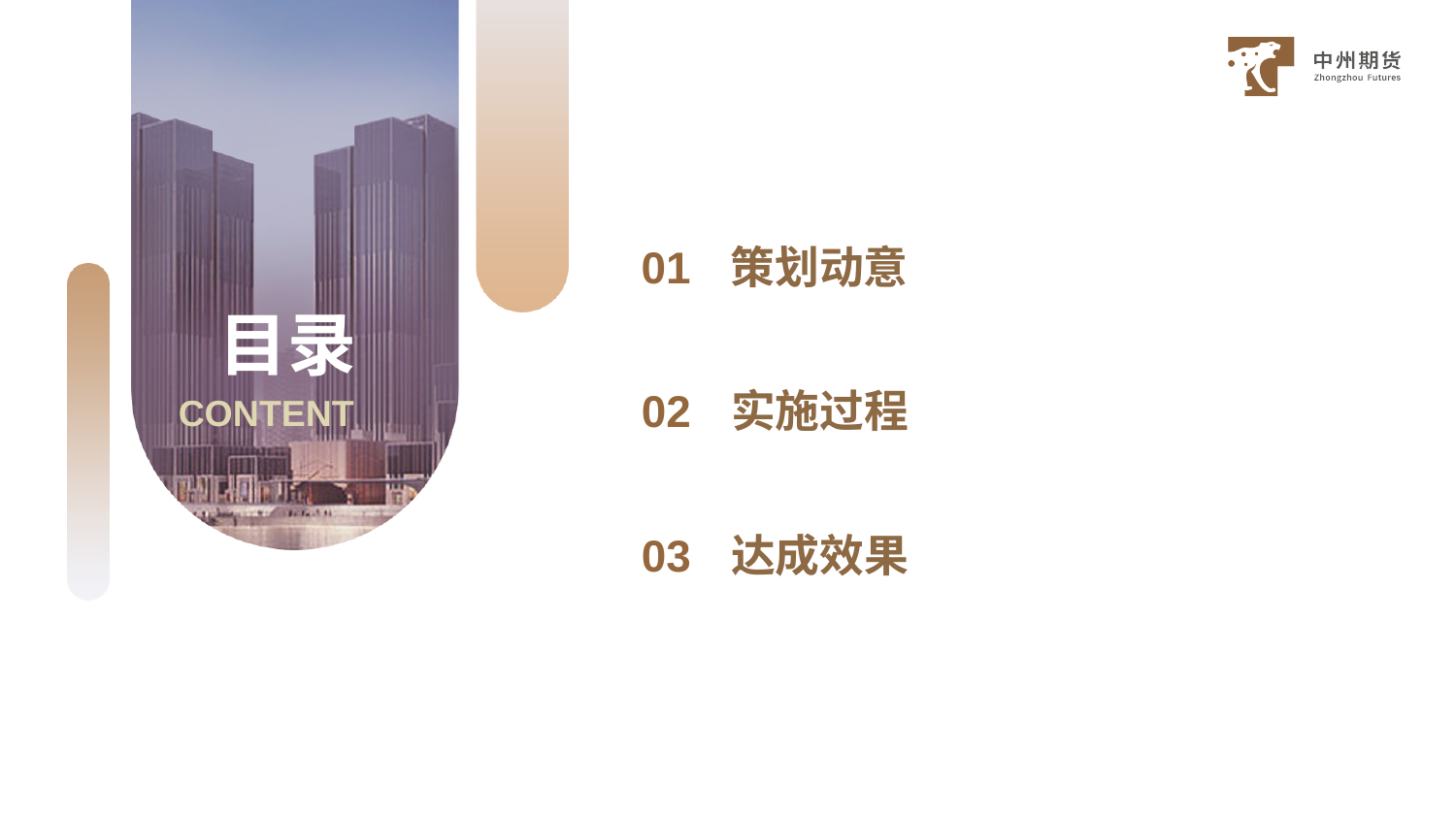

01
策划动意
目录
02
实施过程
CONTENT
03
达成效果